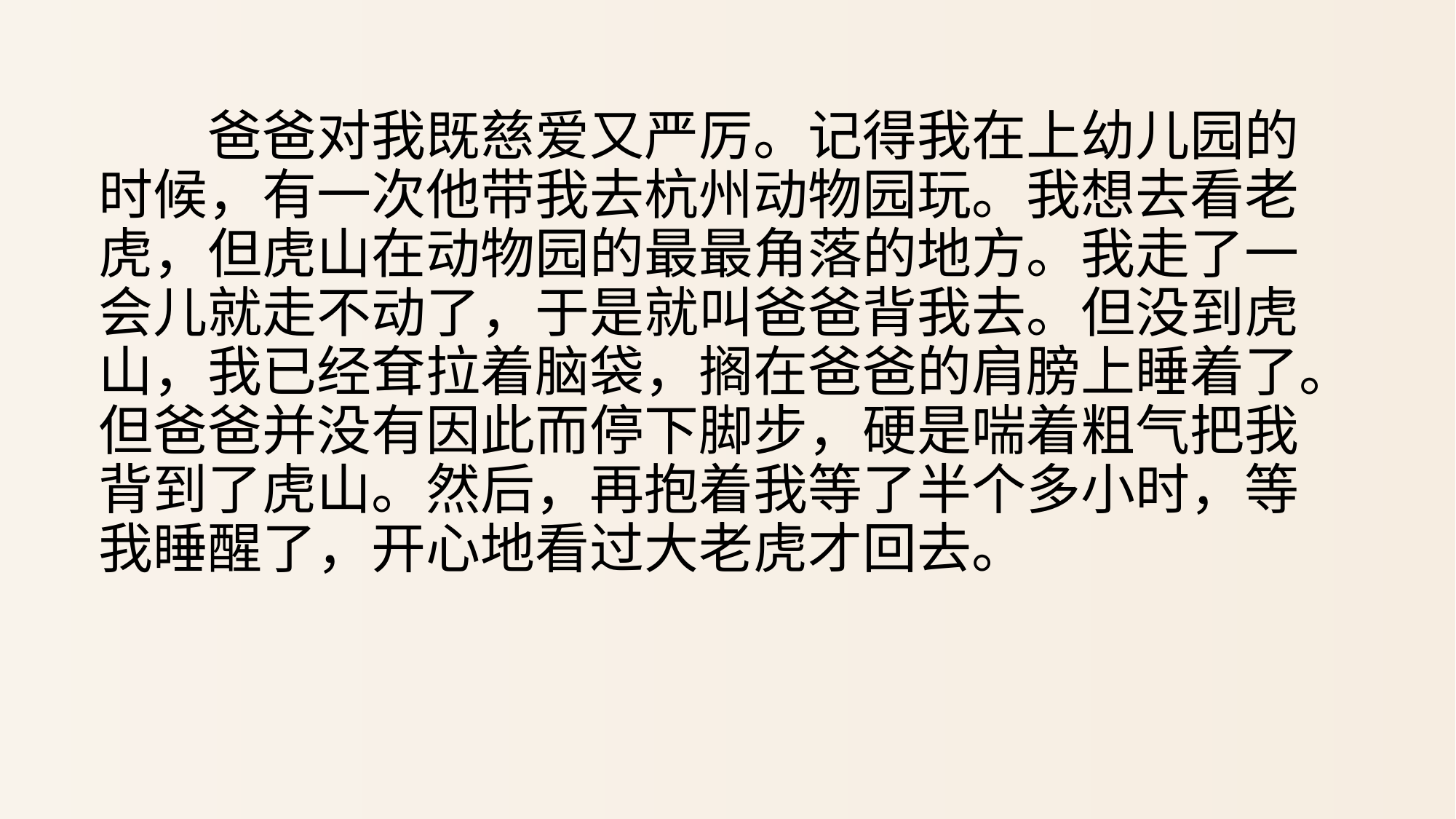

爸爸对我既慈爱又严厉。记得我在上幼儿园的时候，有一次他带我去杭州动物园玩。我想去看老虎，但虎山在动物园的最最角落的地方。我走了一会儿就走不动了，于是就叫爸爸背我去。但没到虎山，我已经耷拉着脑袋，搁在爸爸的肩膀上睡着了。但爸爸并没有因此而停下脚步，硬是喘着粗气把我背到了虎山。然后，再抱着我等了半个多小时，等我睡醒了，开心地看过大老虎才回去。